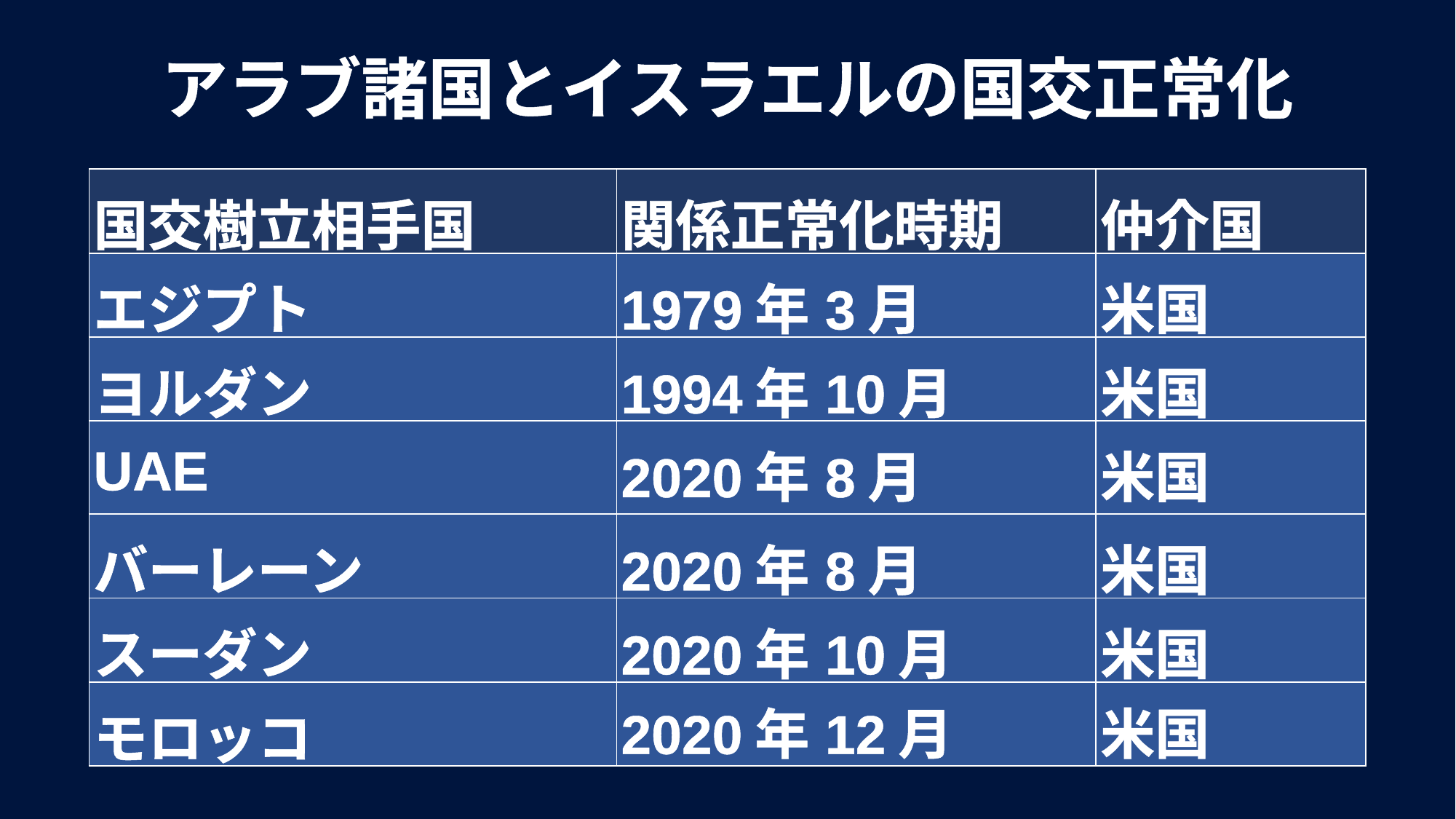

アラブ諸国とイスラエルの国交正常化
| 国交樹立相手国 | 関係正常化時期 | 仲介国 |
| --- | --- | --- |
| エジプト | 1979年3月 | 米国 |
| ヨルダン | 1994年10月 | 米国 |
| UAE | 2020年8月 | 米国 |
| バーレーン | 2020年8月 | 米国 |
| スーダン | 2020年10月 | 米国 |
| モロッコ | 2020年12月 | 米国 |